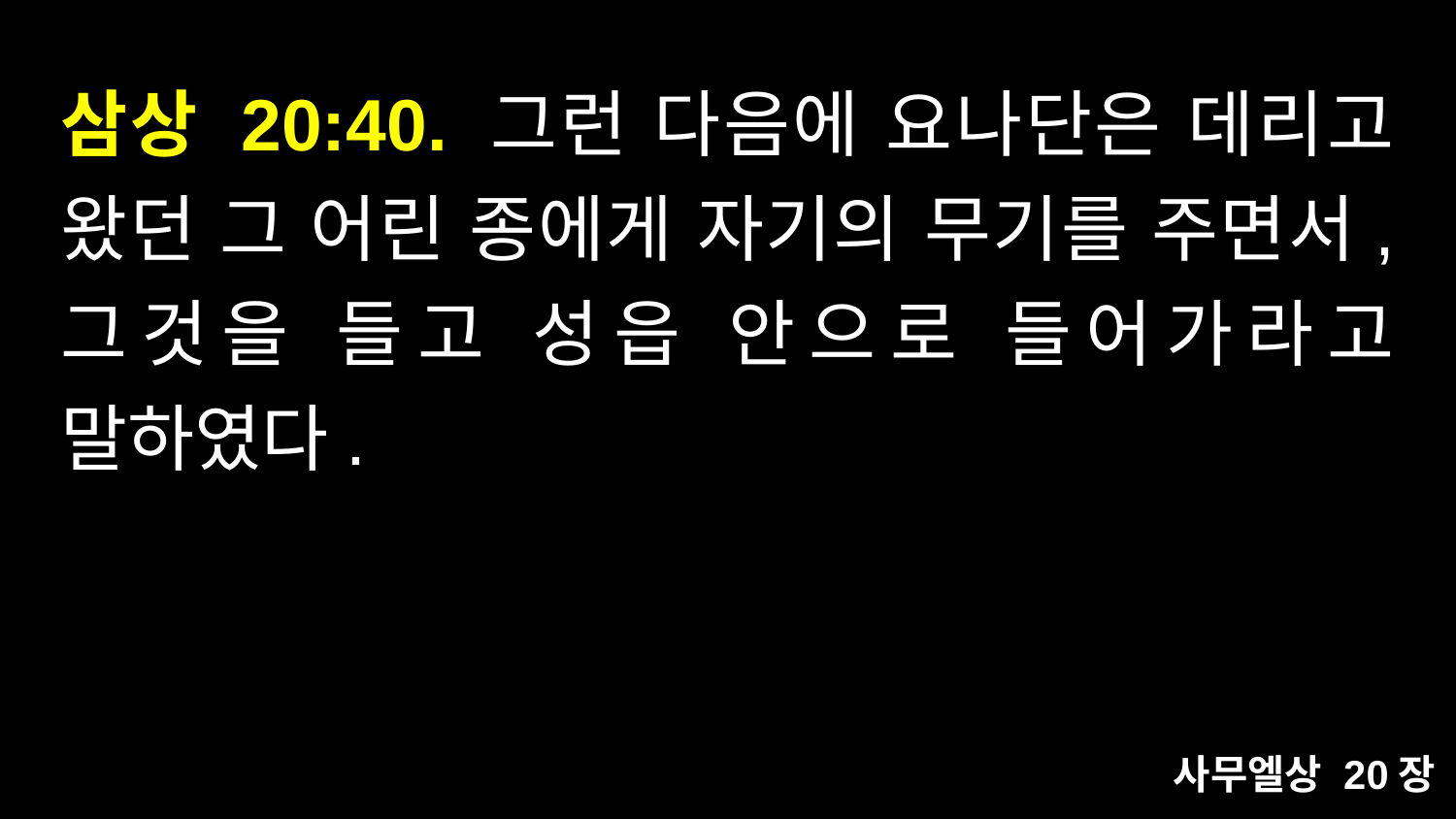

# 삼상 20:40. 그런 다음에 요나단은 데리고 왔던 그 어린 종에게 자기의 무기를 주면서, 그것을 들고 성읍 안으로 들어가라고 말하였다.
사무엘상 20장